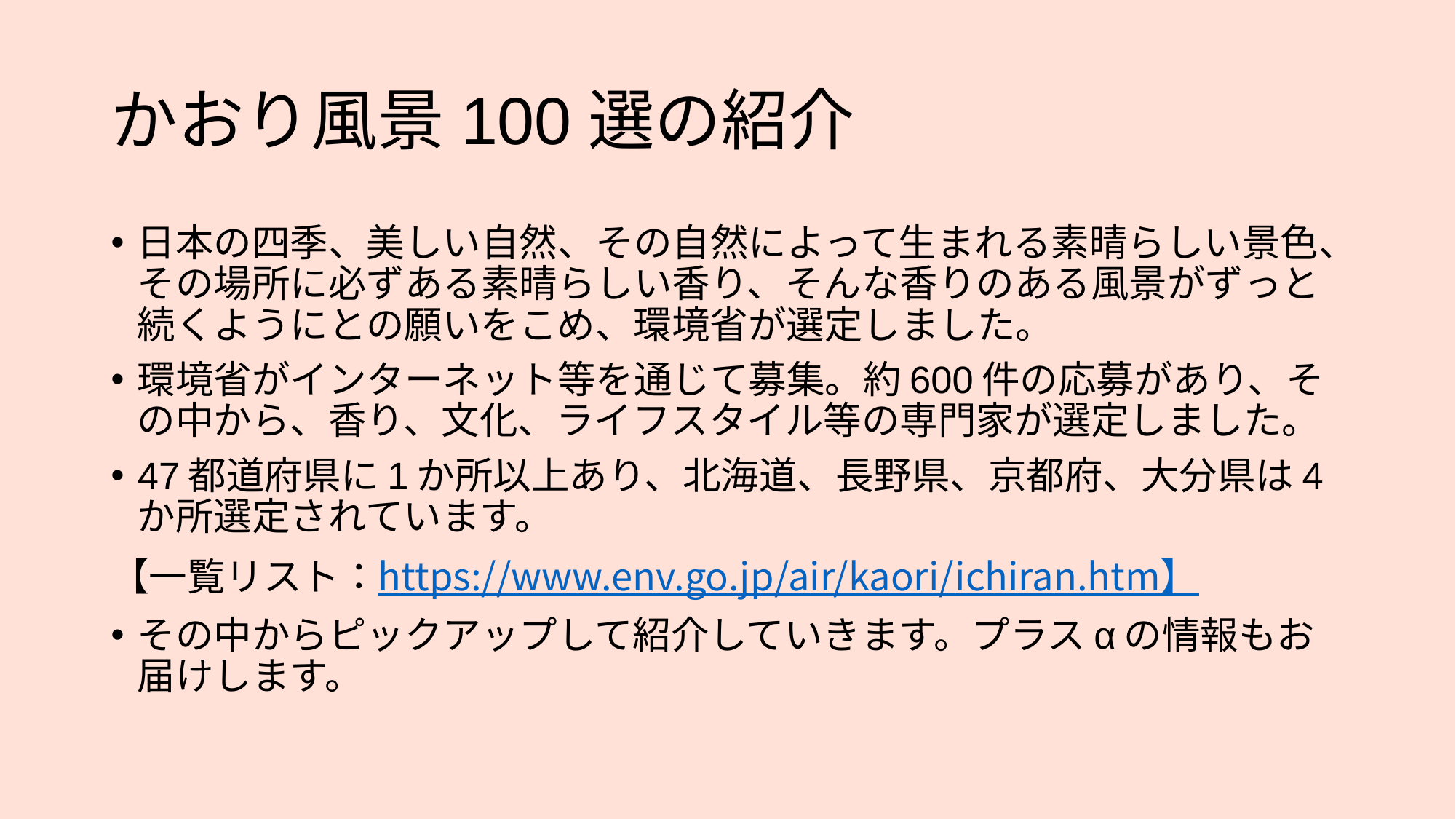

# かおり風景100選の紹介
日本の四季、美しい自然、その自然によって生まれる素晴らしい景色、その場所に必ずある素晴らしい香り、そんな香りのある風景がずっと続くようにとの願いをこめ、環境省が選定しました。
環境省がインターネット等を通じて募集。約600件の応募があり、その中から、香り、文化、ライフスタイル等の専門家が選定しました。
47都道府県に1か所以上あり、北海道、長野県、京都府、大分県は4か所選定されています。
【一覧リスト：https://www.env.go.jp/air/kaori/ichiran.htm】
その中からピックアップして紹介していきます。プラスαの情報もお届けします。